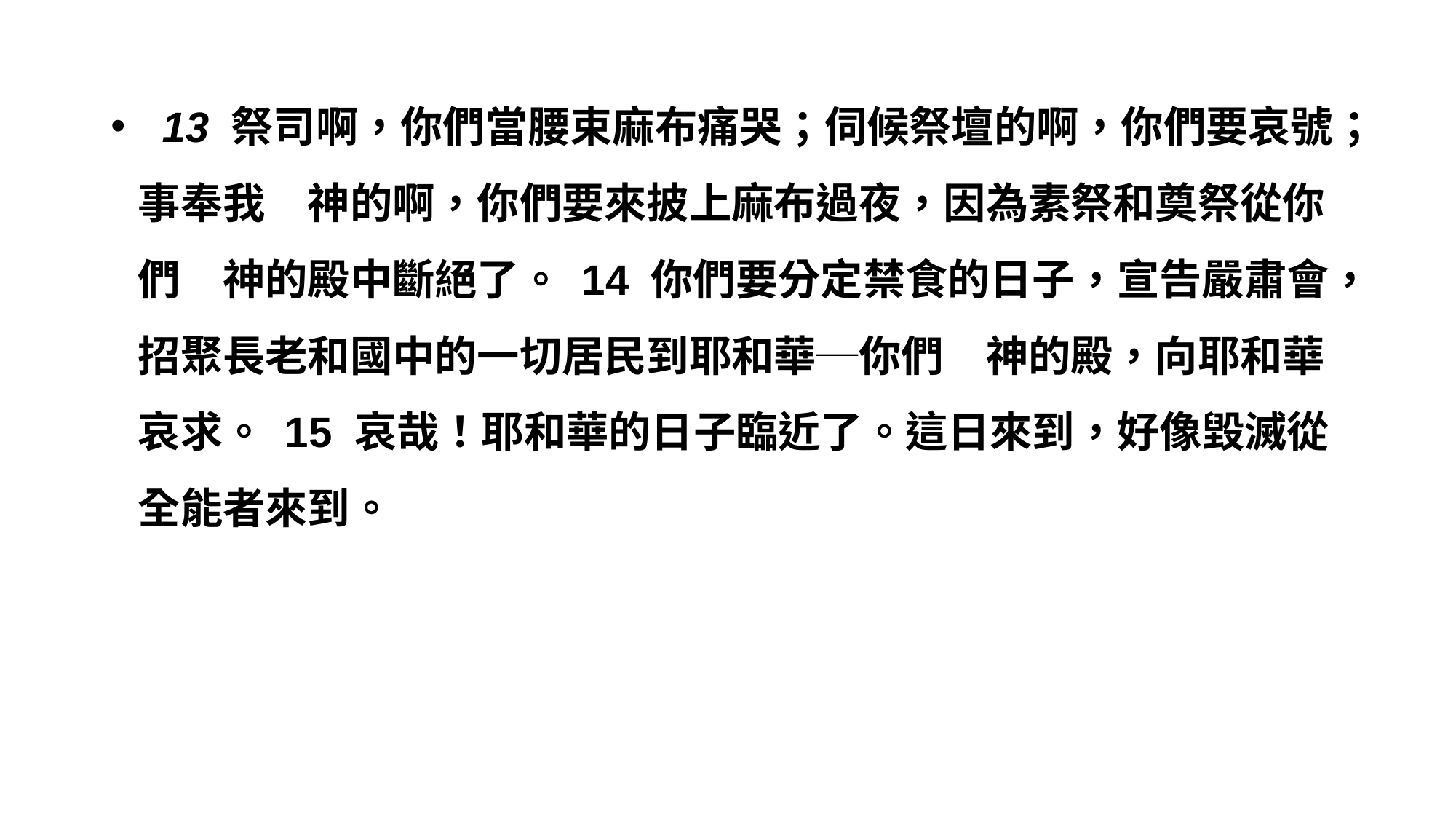

13 祭司啊，你們當腰束麻布痛哭；伺候祭壇的啊，你們要哀號；事奉我　神的啊，你們要來披上麻布過夜，因為素祭和奠祭從你們　神的殿中斷絕了。 14 你們要分定禁食的日子，宣告嚴肅會，招聚長老和國中的一切居民到耶和華─你們　神的殿，向耶和華哀求。 15 哀哉！耶和華的日子臨近了。這日來到，好像毀滅從全能者來到。